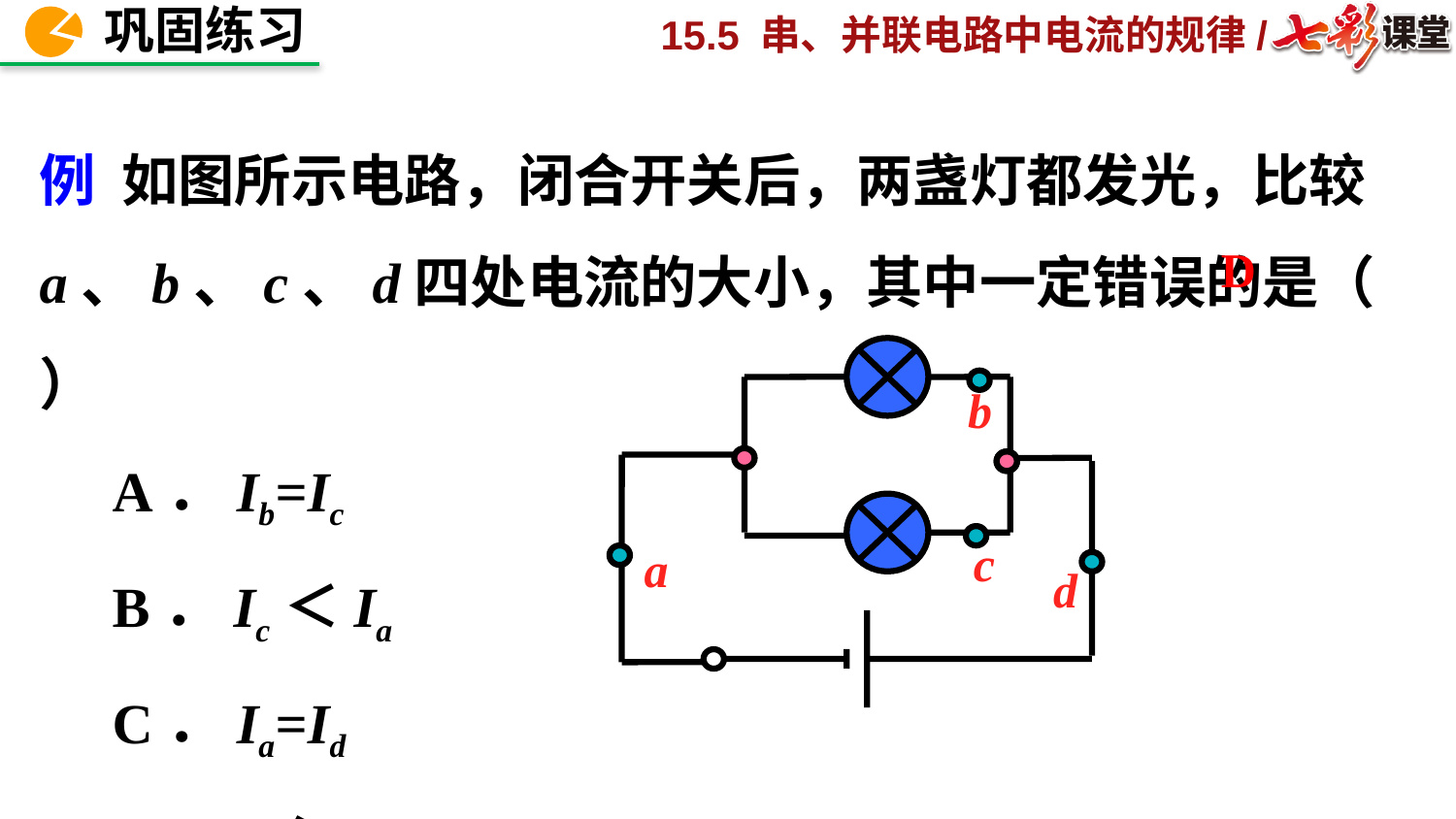

例  如图所示电路，闭合开关后，两盏灯都发光，比较a、b、c、d四处电流的大小，其中一定错误的是（　 ）
A．Ib=Ic
B．Ic＜Ia
C．Ia=Id
D．Ib＞Id
D

a

b

c

d